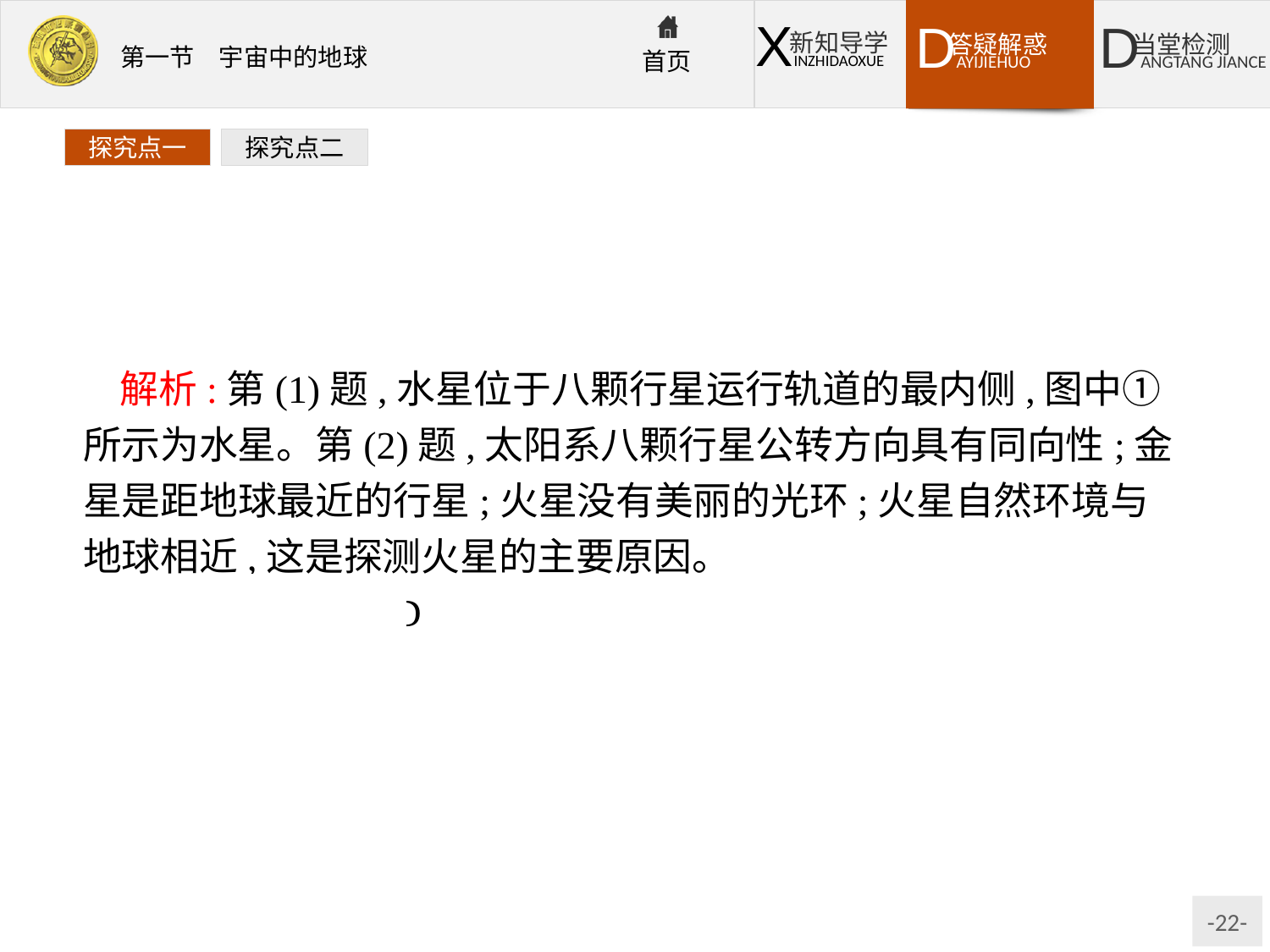

探究点一
探究点二
解析:第(1)题,水星位于八颗行星运行轨道的最内侧,图中①所示为水星。第(2)题,太阳系八颗行星公转方向具有同向性;金星是距地球最近的行星;火星没有美丽的光环;火星自然环境与地球相近,这是探测火星的主要原因。
答案:(1)A　(2)D